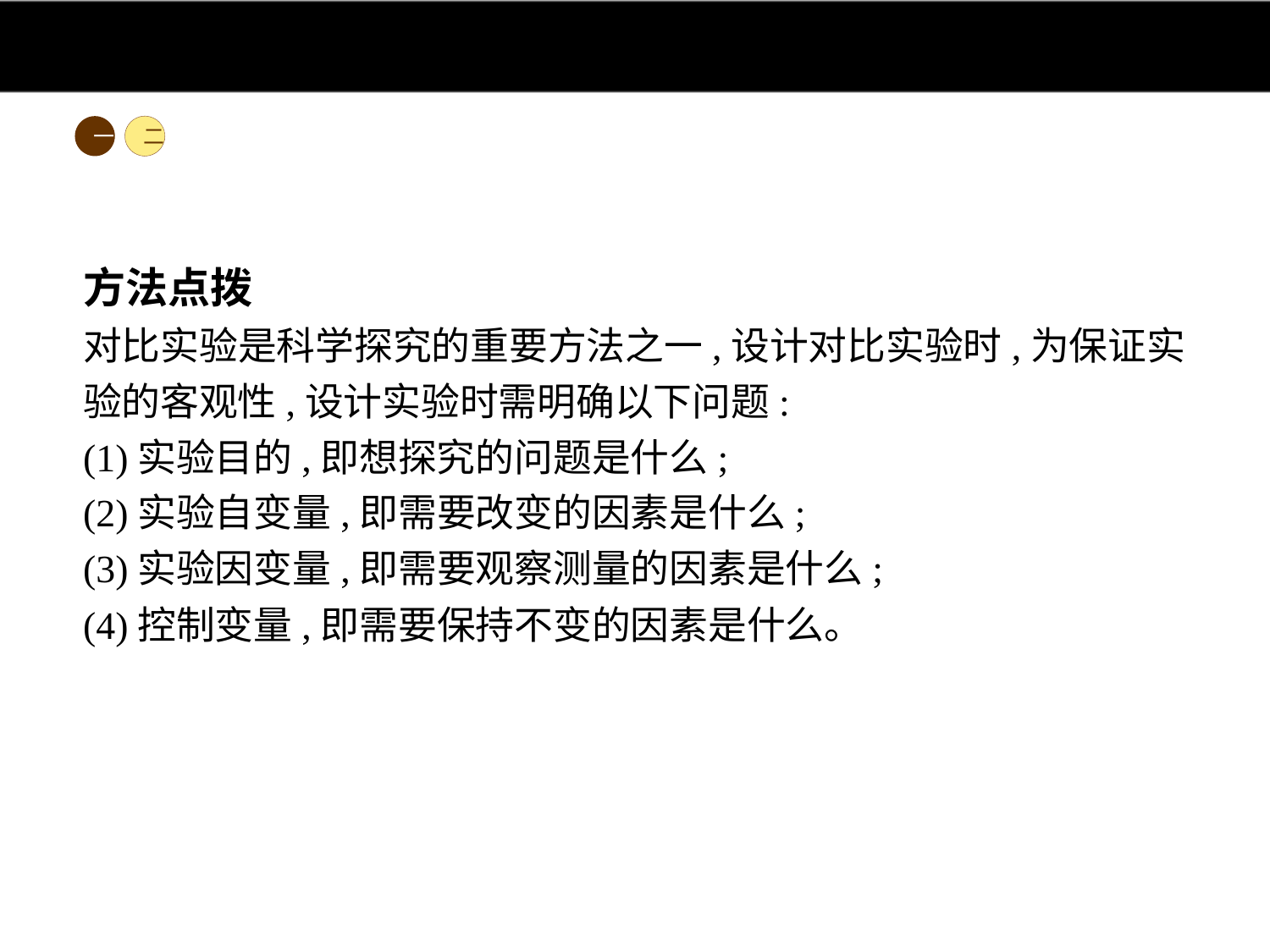

一
二
方法点拨
对比实验是科学探究的重要方法之一,设计对比实验时,为保证实验的客观性,设计实验时需明确以下问题:
(1)实验目的,即想探究的问题是什么;
(2)实验自变量,即需要改变的因素是什么;
(3)实验因变量,即需要观察测量的因素是什么;
(4)控制变量,即需要保持不变的因素是什么。